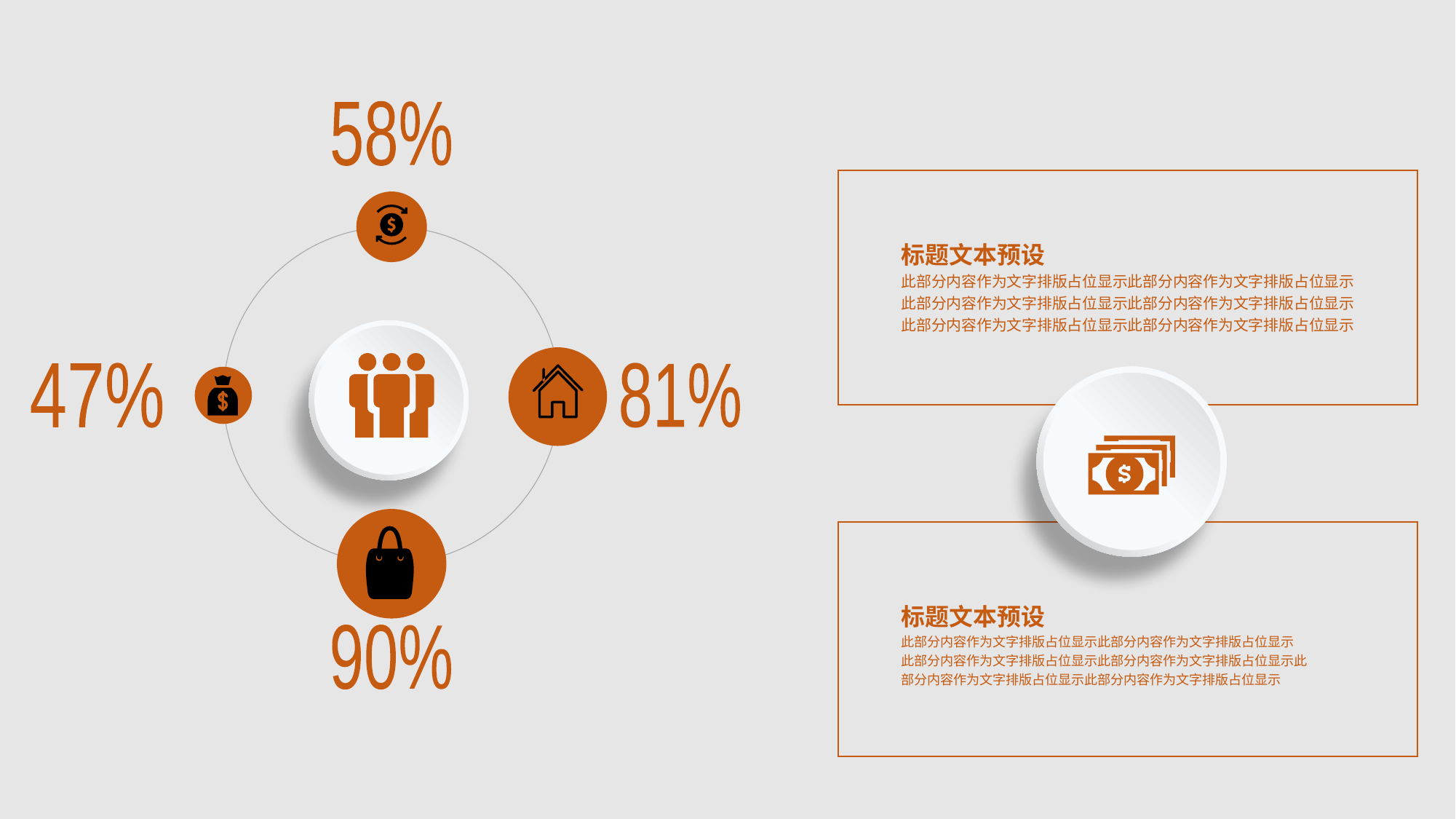

58%

标题文本预设
此部分内容作为文字排版占位显示此部分内容作为文字排版占位显示
此部分内容作为文字排版占位显示此部分内容作为文字排版占位显示此部分内容作为文字排版占位显示此部分内容作为文字排版占位显示

47%
81%

标题文本预设
此部分内容作为文字排版占位显示此部分内容作为文字排版占位显示
此部分内容作为文字排版占位显示此部分内容作为文字排版占位显示此部分内容作为文字排版占位显示此部分内容作为文字排版占位显示
90%